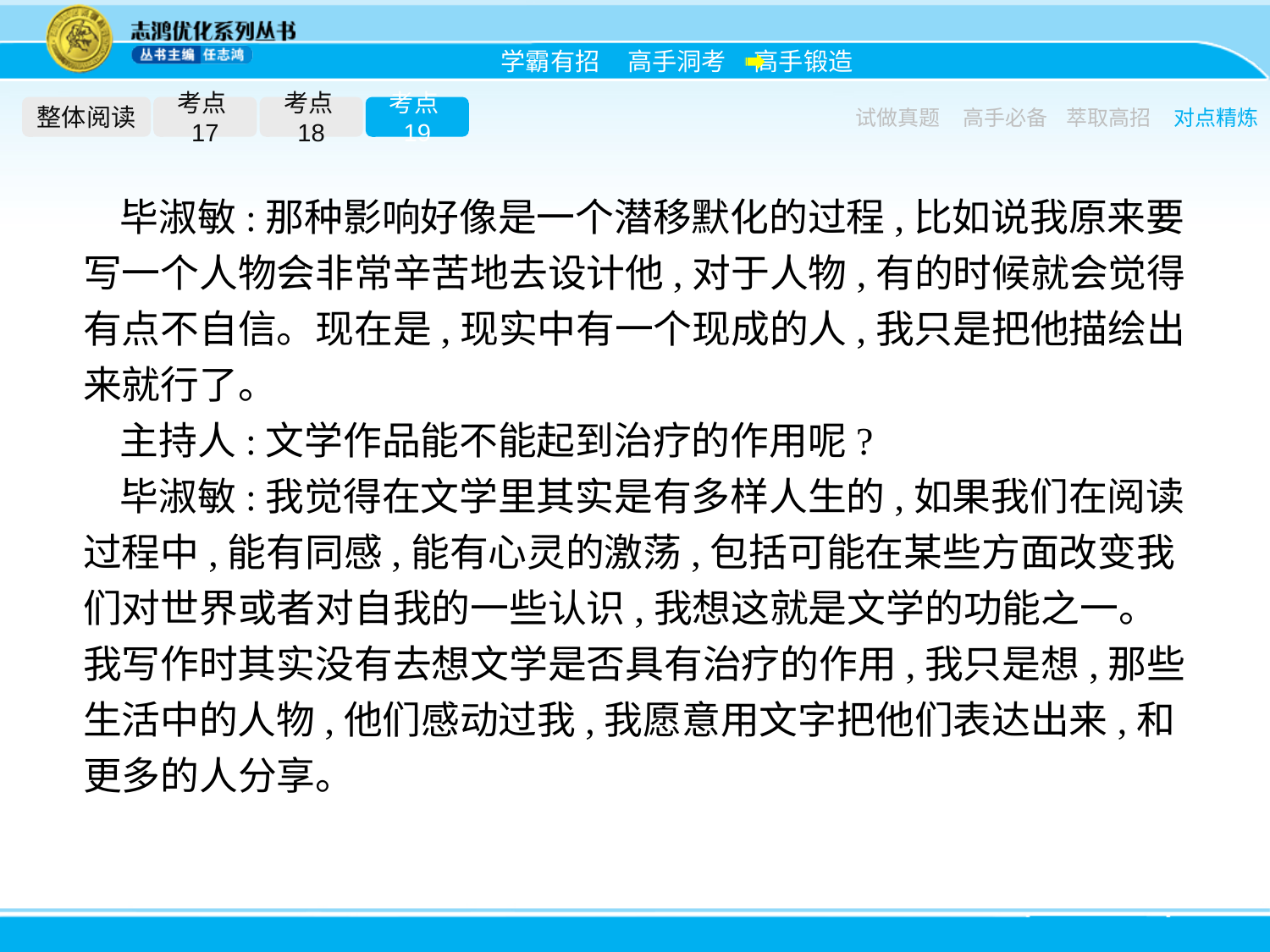

整体阅读
考点17
考点18
考点19
试做真题
高手必备
萃取高招
对点精炼
毕淑敏:那种影响好像是一个潜移默化的过程,比如说我原来要写一个人物会非常辛苦地去设计他,对于人物,有的时候就会觉得有点不自信。现在是,现实中有一个现成的人,我只是把他描绘出来就行了。
主持人:文学作品能不能起到治疗的作用呢?
毕淑敏:我觉得在文学里其实是有多样人生的,如果我们在阅读过程中,能有同感,能有心灵的激荡,包括可能在某些方面改变我们对世界或者对自我的一些认识,我想这就是文学的功能之一。我写作时其实没有去想文学是否具有治疗的作用,我只是想,那些生活中的人物,他们感动过我,我愿意用文字把他们表达出来,和更多的人分享。